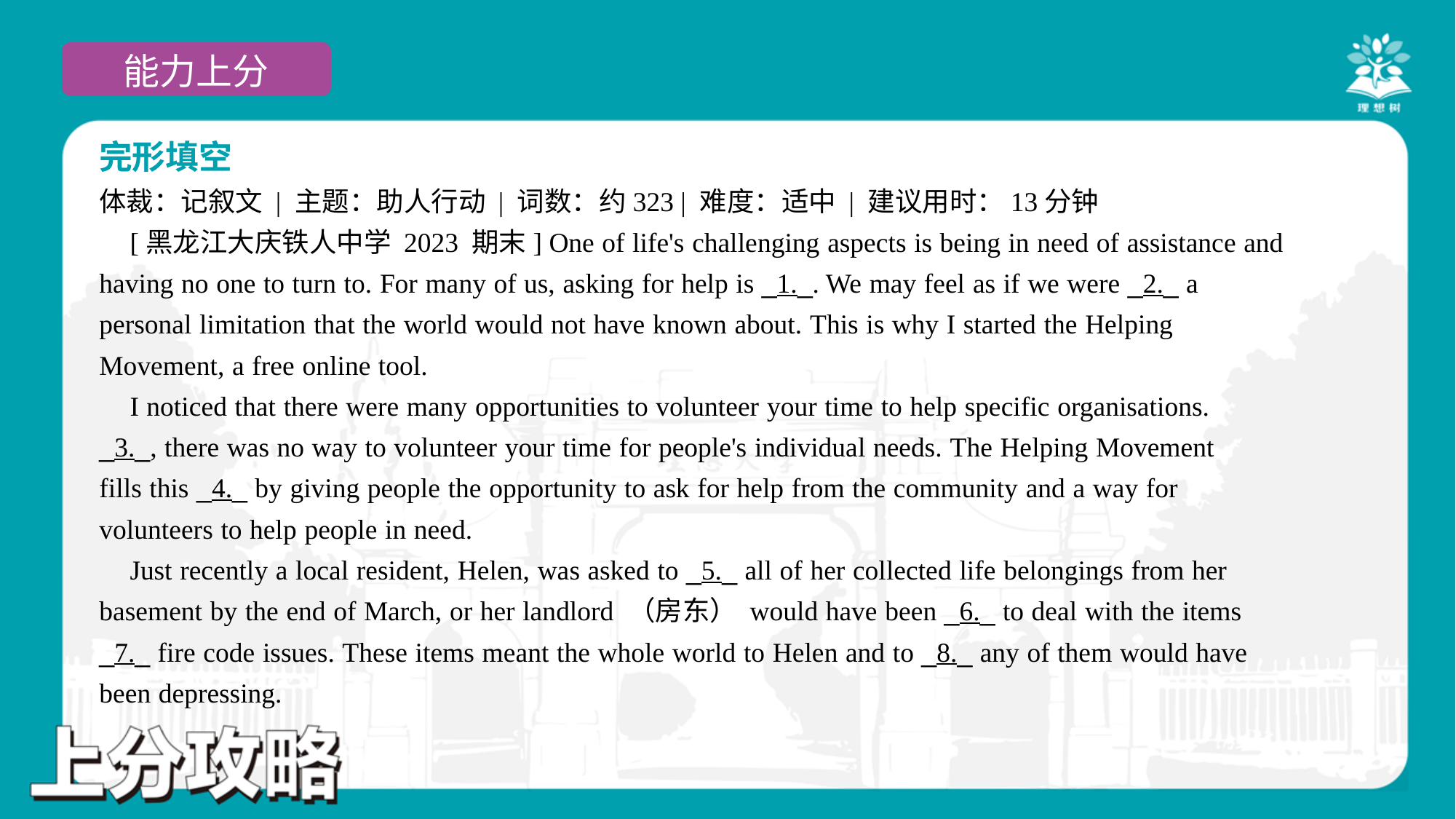

完形填空
体裁：记叙文 | 主题：助人行动 | 词数：约323 | 难度：适中 | 建议用时：13分钟
    [黑龙江大庆铁人中学 2023 期末] One of life's challenging aspects is being in need of assistance and
having no one to turn to. For many of us, asking for help is _1._. We may feel as if we were _2._ a
personal limitation that the world would not have known about. This is why I started the Helping
Movement, a free online tool.
    I noticed that there were many opportunities to volunteer your time to help specific organisations.
_3._, there was no way to volunteer your time for people's individual needs. The Helping Movement
fills this _4._ by giving people the opportunity to ask for help from the community and a way for
volunteers to help people in need.
    Just recently a local resident, Helen, was asked to _5._ all of her collected life belongings from her
basement by the end of March, or her landlord （房东） would have been _6._ to deal with the items
_7._ fire code issues. These items meant the whole world to Helen and to _8._ any of them would have
been depressing.